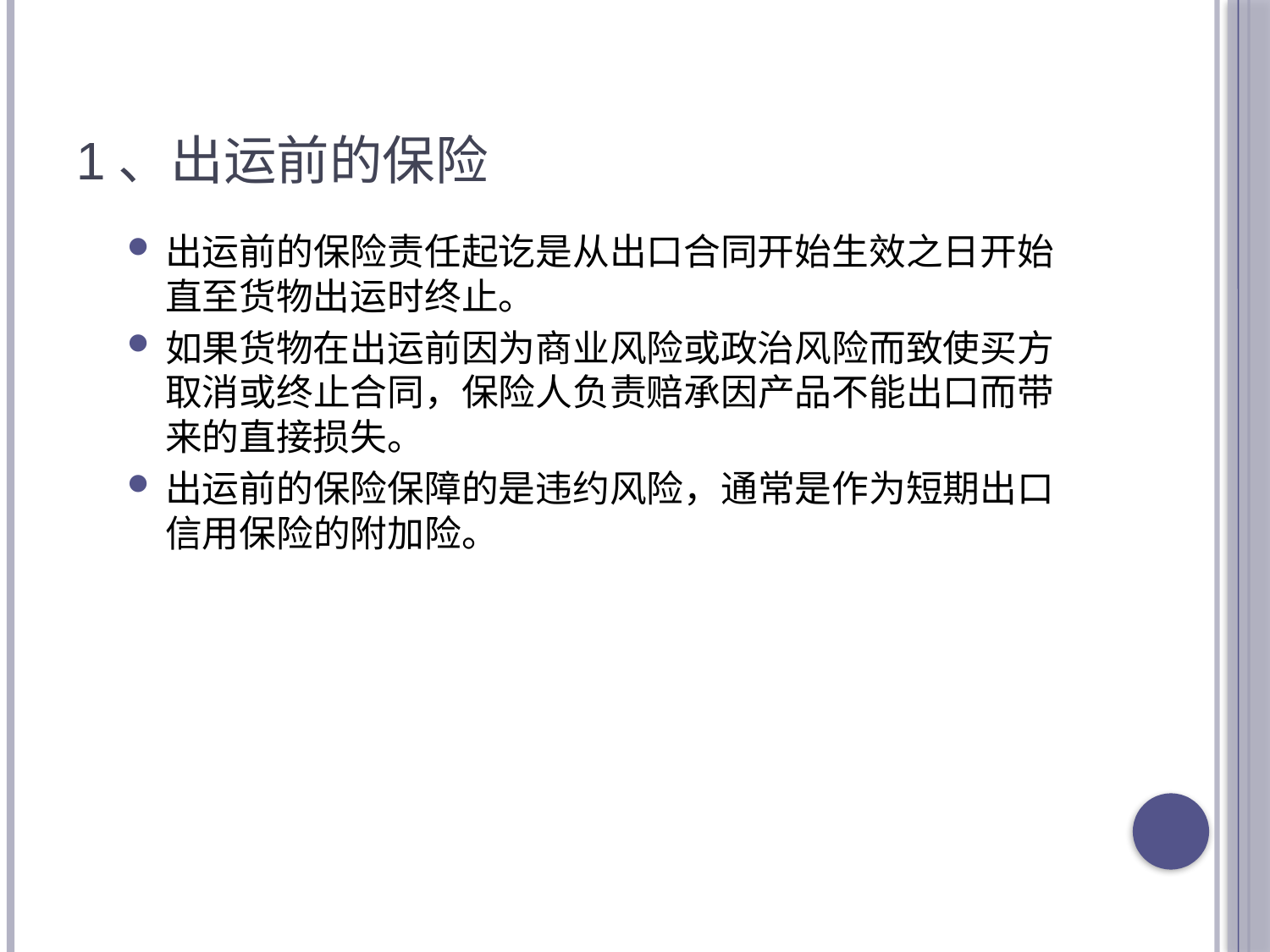

# 1、出运前的保险
出运前的保险责任起讫是从出口合同开始生效之日开始直至货物出运时终止。
如果货物在出运前因为商业风险或政治风险而致使买方取消或终止合同，保险人负责赔承因产品不能出口而带来的直接损失。
出运前的保险保障的是违约风险，通常是作为短期出口信用保险的附加险。